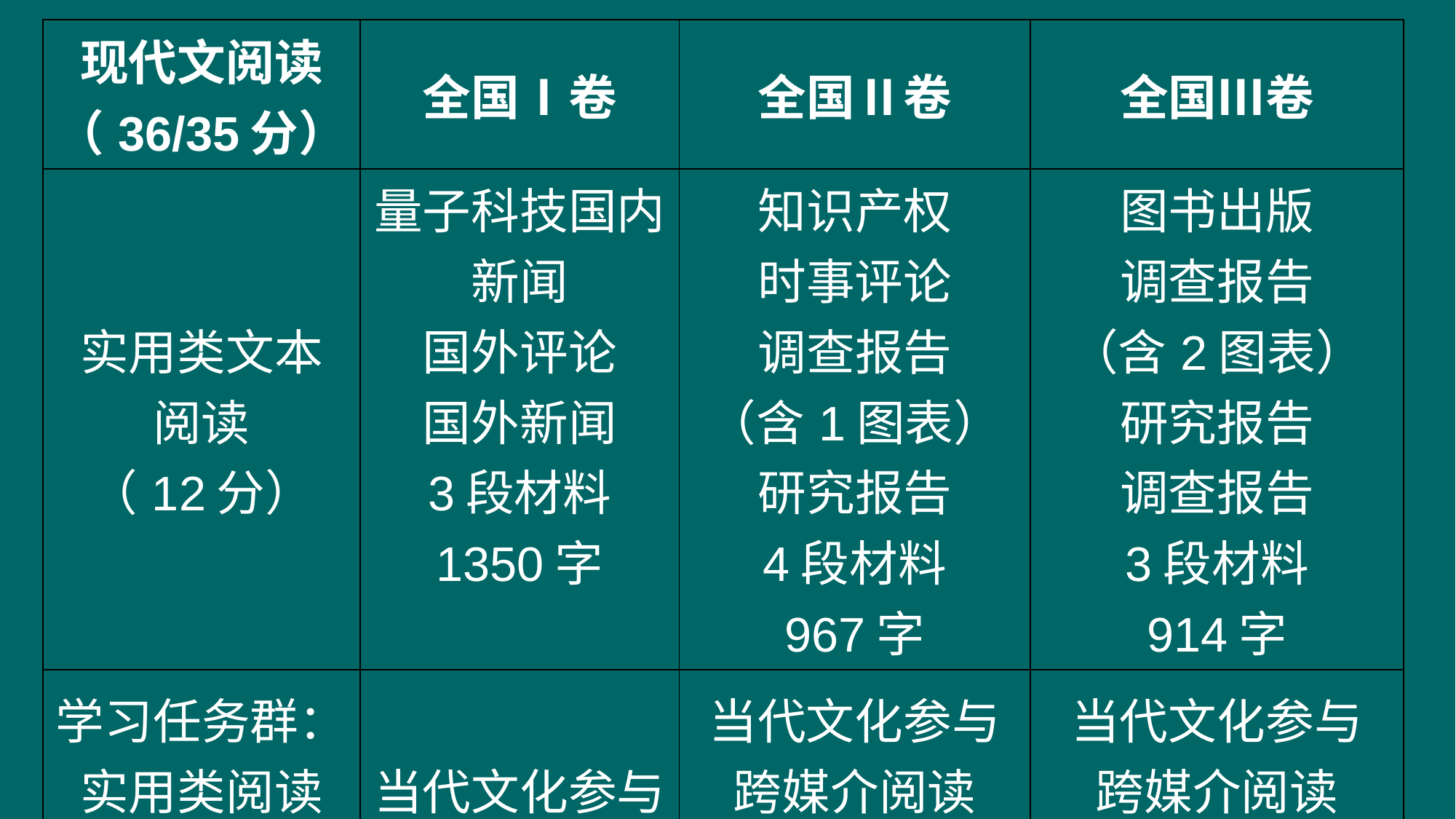

| 现代文阅读（36/35分） | 全国Ⅰ卷 | 全国Ⅱ卷 | 全国Ⅲ卷 |
| --- | --- | --- | --- |
| 实用类文本 阅读 （12分） | 量子科技国内新闻 国外评论 国外新闻 3段材料 1350字 | 知识产权 时事评论 调查报告 （含1图表） 研究报告 4段材料 967字 | 图书出版 调查报告 （含2图表） 研究报告 调查报告 3段材料 914字 |
| 学习任务群：实用类阅读 与交流 | 当代文化参与 | 当代文化参与 跨媒介阅读 与交流 | 当代文化参与 跨媒介阅读 与交流 |